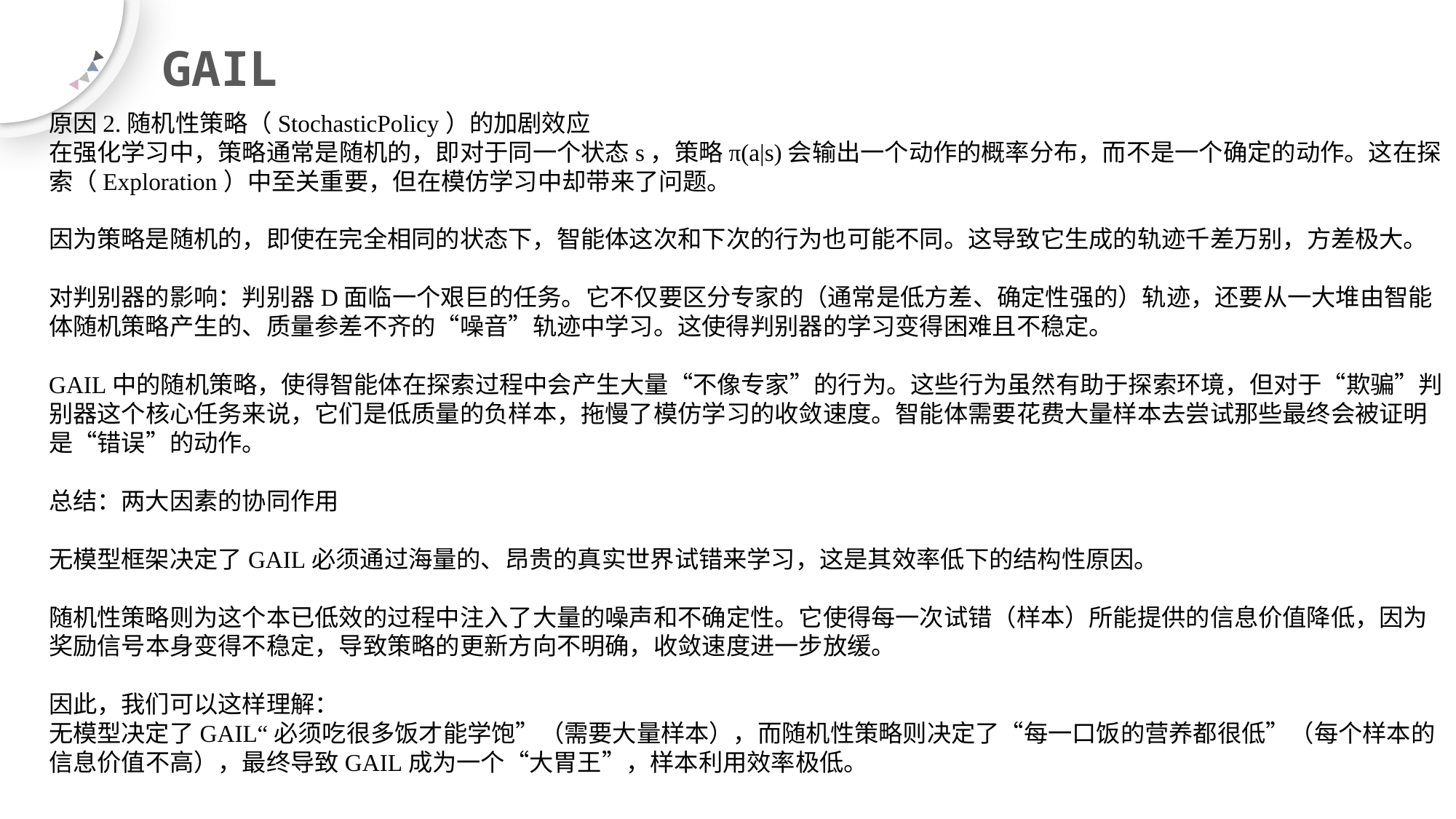

GAIL

原因2.随机性策略（StochasticPolicy）的加剧效应
在强化学习中，策略通常是随机的，即对于同一个状态s，策略π(a|s)会输出一个动作的概率分布，而不是一个确定的动作。这在探索（Exploration）中至关重要，但在模仿学习中却带来了问题。

因为策略是随机的，即使在完全相同的状态下，智能体这次和下次的行为也可能不同。这导致它生成的轨迹千差万别，方差极大。

对判别器的影响：判别器D面临一个艰巨的任务。它不仅要区分专家的（通常是低方差、确定性强的）轨迹，还要从一大堆由智能体随机策略产生的、质量参差不齐的“噪音”轨迹中学习。这使得判别器的学习变得困难且不稳定。

GAIL中的随机策略，使得智能体在探索过程中会产生大量“不像专家”的行为。这些行为虽然有助于探索环境，但对于“欺骗”判别器这个核心任务来说，它们是低质量的负样本，拖慢了模仿学习的收敛速度。智能体需要花费大量样本去尝试那些最终会被证明是“错误”的动作。

总结：两大因素的协同作用

无模型框架决定了GAIL必须通过海量的、昂贵的真实世界试错来学习，这是其效率低下的结构性原因。

随机性策略则为这个本已低效的过程中注入了大量的噪声和不确定性。它使得每一次试错（样本）所能提供的信息价值降低，因为奖励信号本身变得不稳定，导致策略的更新方向不明确，收敛速度进一步放缓。

因此，我们可以这样理解：
无模型决定了GAIL“必须吃很多饭才能学饱”（需要大量样本），而随机性策略则决定了“每一口饭的营养都很低”（每个样本的信息价值不高），最终导致GAIL成为一个“大胃王”，样本利用效率极低。